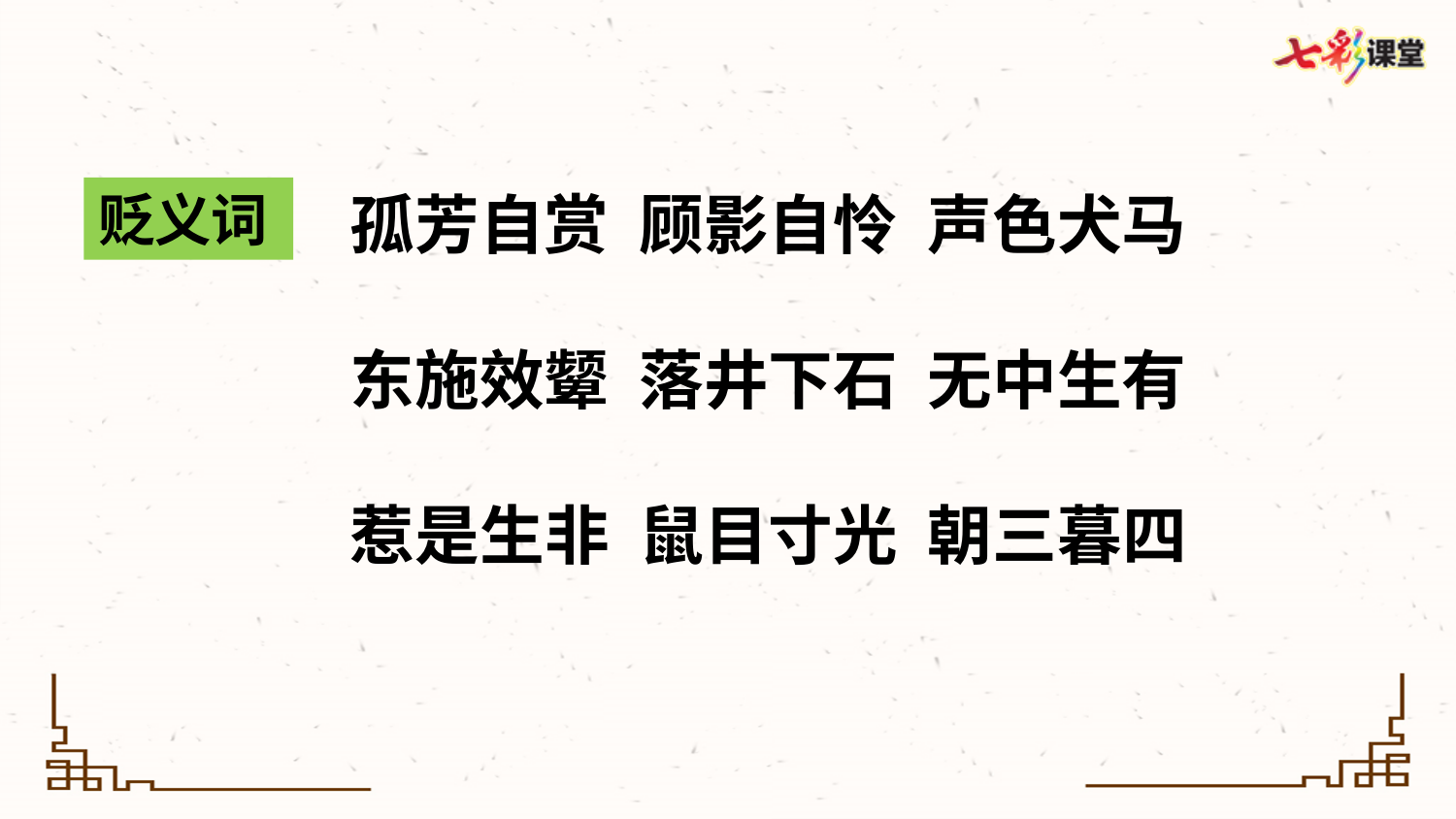

贬义词
孤芳自赏  顾影自怜  声色犬马

东施效颦  落井下石  无中生有

惹是生非  鼠目寸光  朝三暮四